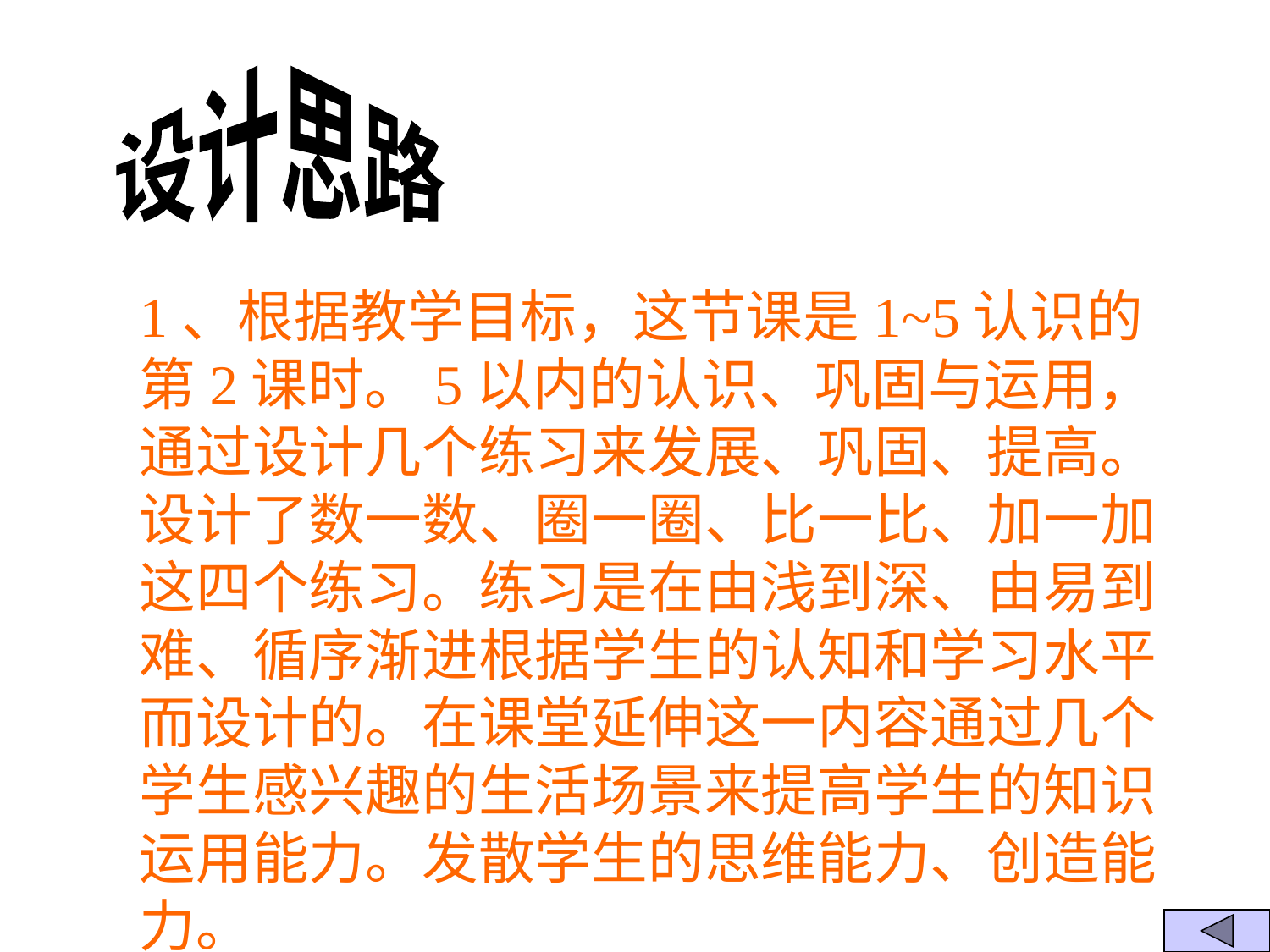

设计思路
1、根据教学目标，这节课是1~5认识的第2课时。5以内的认识、巩固与运用，通过设计几个练习来发展、巩固、提高。设计了数一数、圈一圈、比一比、加一加这四个练习。练习是在由浅到深、由易到难、循序渐进根据学生的认知和学习水平而设计的。在课堂延伸这一内容通过几个学生感兴趣的生活场景来提高学生的知识运用能力。发散学生的思维能力、创造能力。